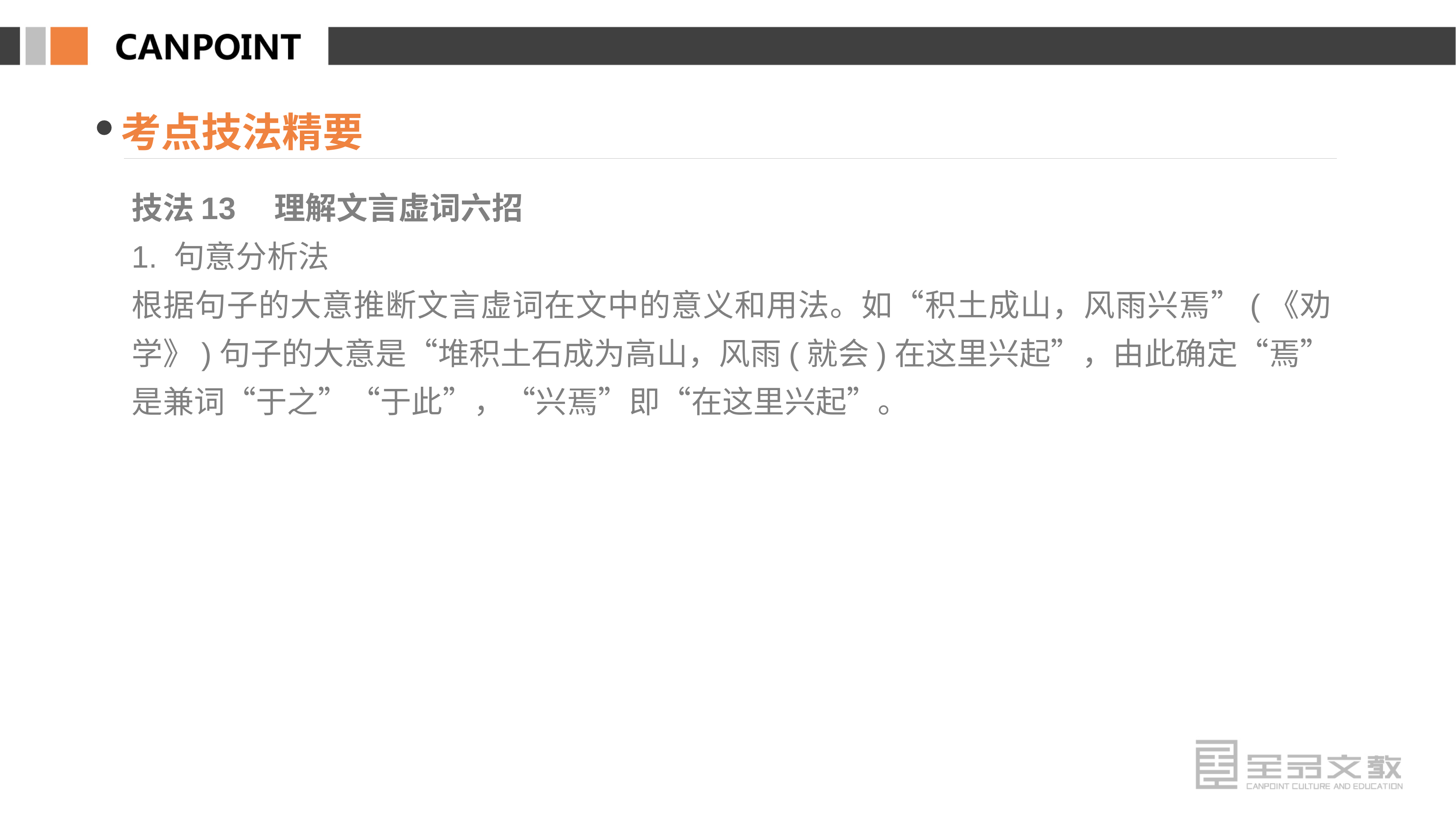

考点技法精要

技法13　理解文言虚词六招
1. 句意分析法
根据句子的大意推断文言虚词在文中的意义和用法。如“积土成山，风雨兴焉”(《劝学》)句子的大意是“堆积土石成为高山，风雨(就会)在这里兴起”，由此确定“焉”是兼词“于之”“于此”，“兴焉”即“在这里兴起”。